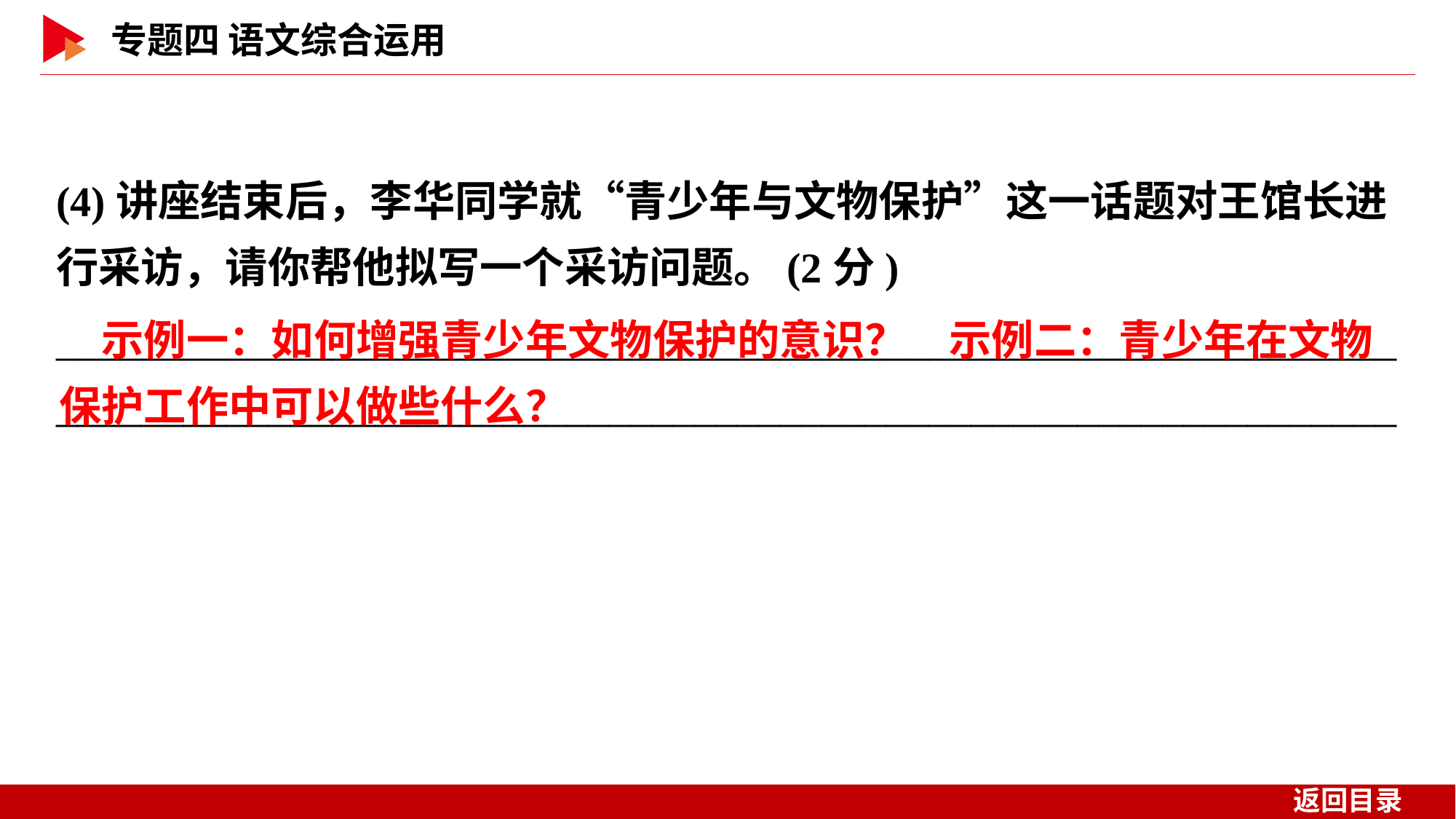

(4)讲座结束后，李华同学就“青少年与文物保护”这一话题对王馆长进行采访，请你帮他拟写一个采访问题。(2分)
______________________________________________________________________________________________________________________________
　示例一：如何增强青少年文物保护的意识？　示例二：青少年在文物保护工作中可以做些什么？